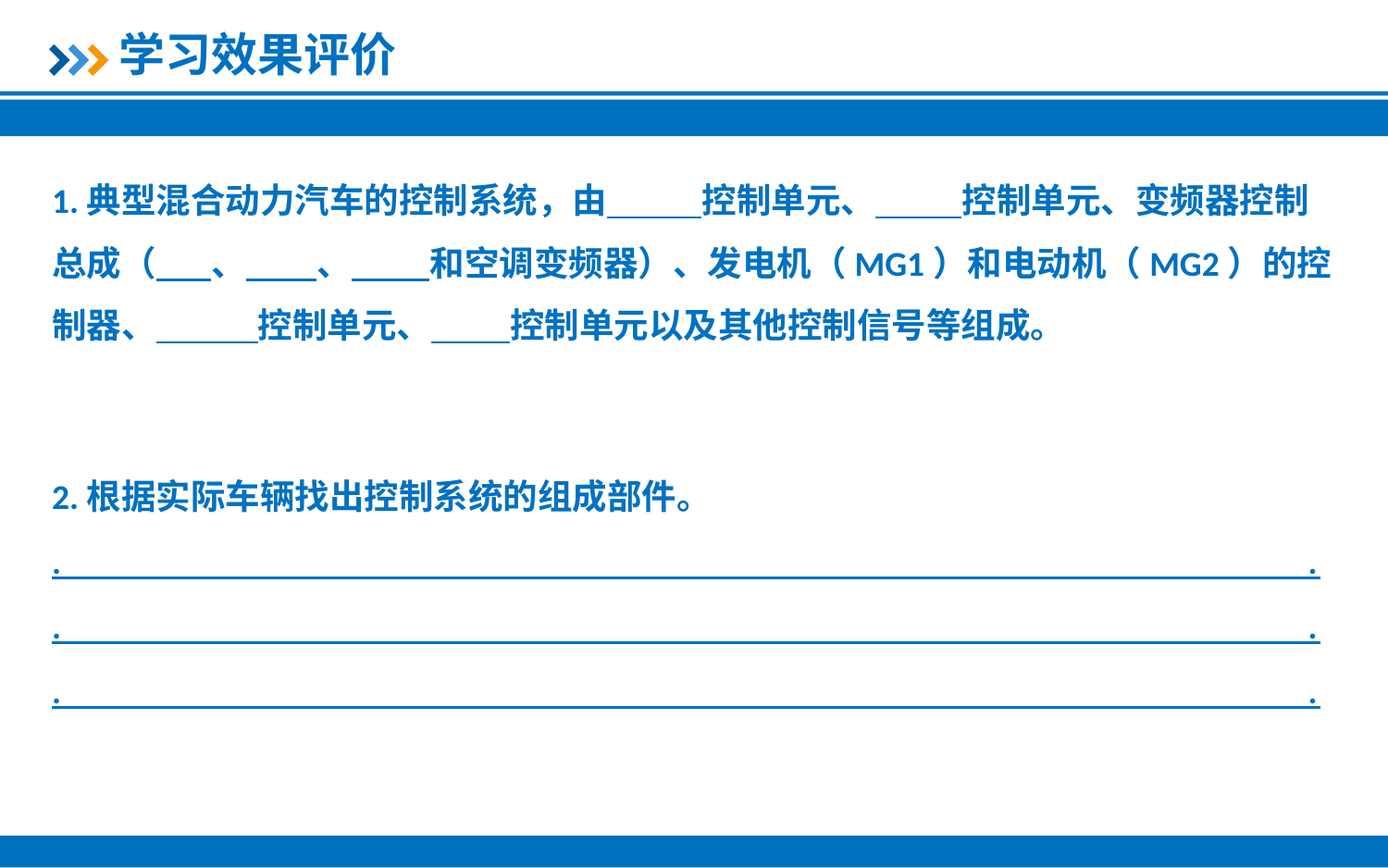

学习效果评价
1.典型混合动力汽车的控制系统，由            控制单元、           控制单元、变频器控制总成（       、         、          和空调变频器）、发电机（MG1）和电动机（MG2）的控制器、             控制单元、          控制单元以及其他控制信号等组成。

2.根据实际车辆找出控制系统的组成部件。
.                                                                                                                                                               .
.                                                                                                                                                               .
.                                                                                                                                                               .